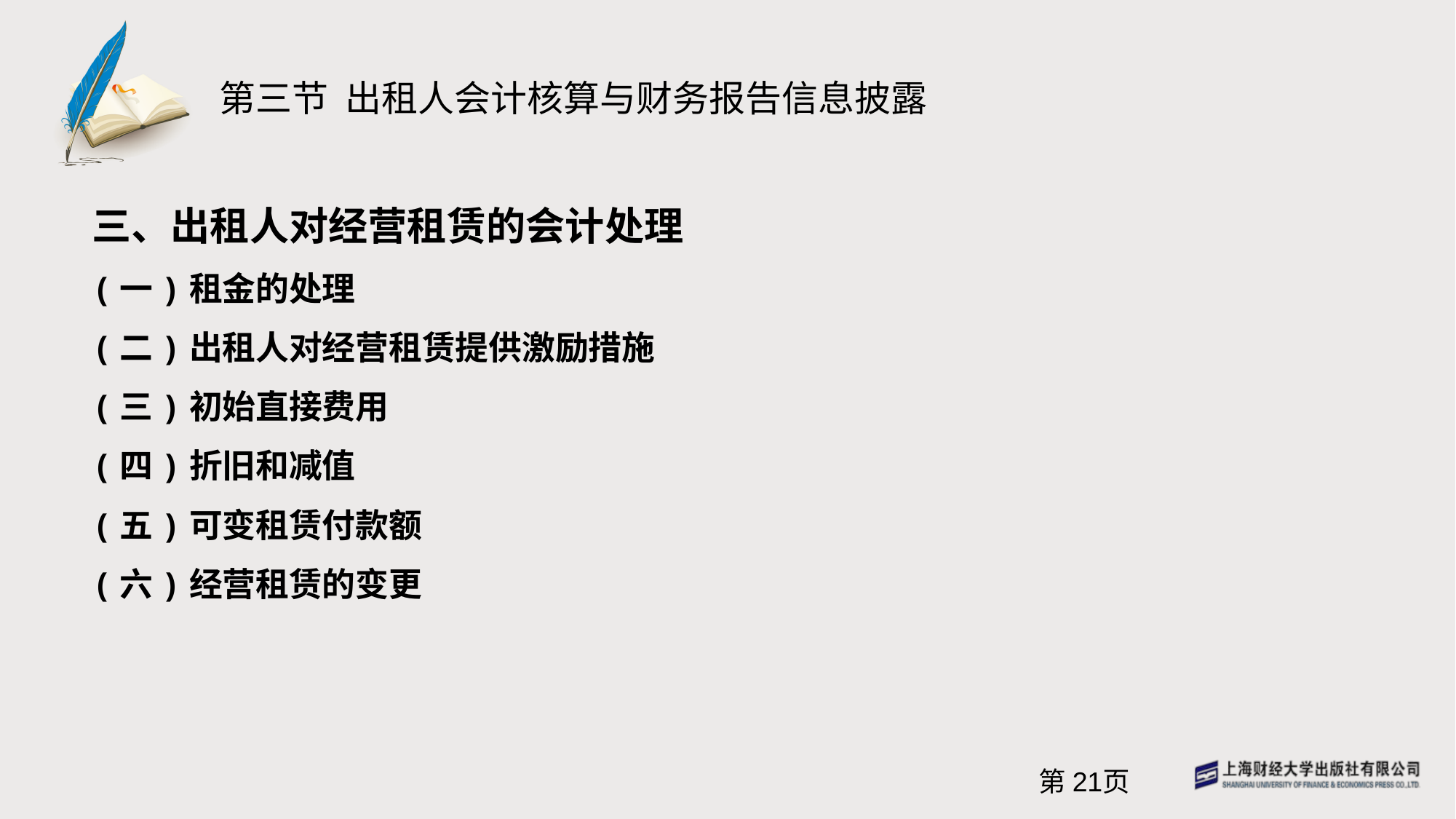

# 第三节  出租人会计核算与财务报告信息披露
三、出租人对经营租赁的会计处理
(一)租金的处理
(二)出租人对经营租赁提供激励措施
(三)初始直接费用
(四)折旧和减值
(五)可变租赁付款额
(六)经营租赁的变更

21